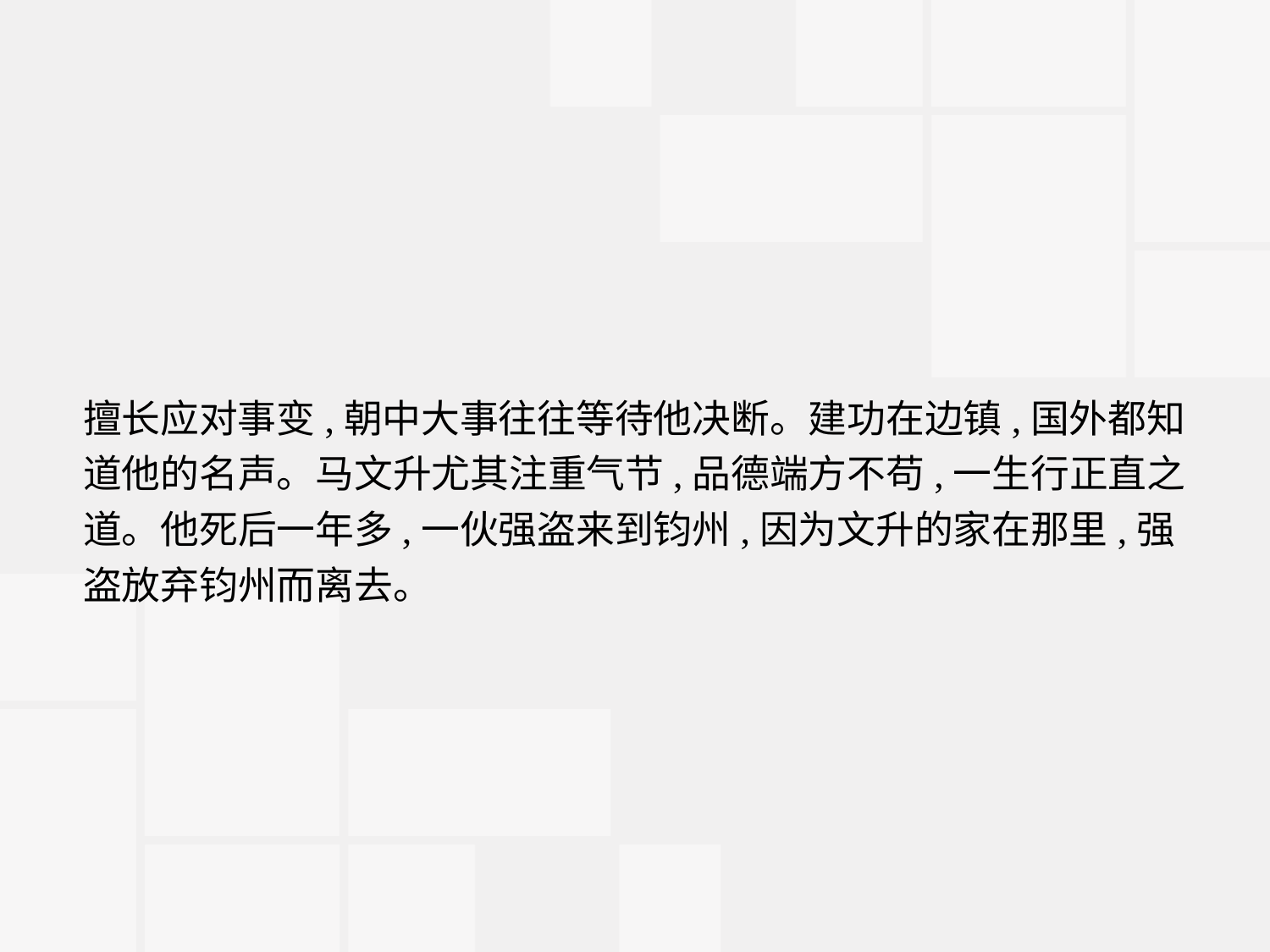

擅长应对事变,朝中大事往往等待他决断。建功在边镇,国外都知道他的名声。马文升尤其注重气节,品德端方不苟,一生行正直之道。他死后一年多,一伙强盗来到钧州,因为文升的家在那里,强盗放弃钧州而离去。